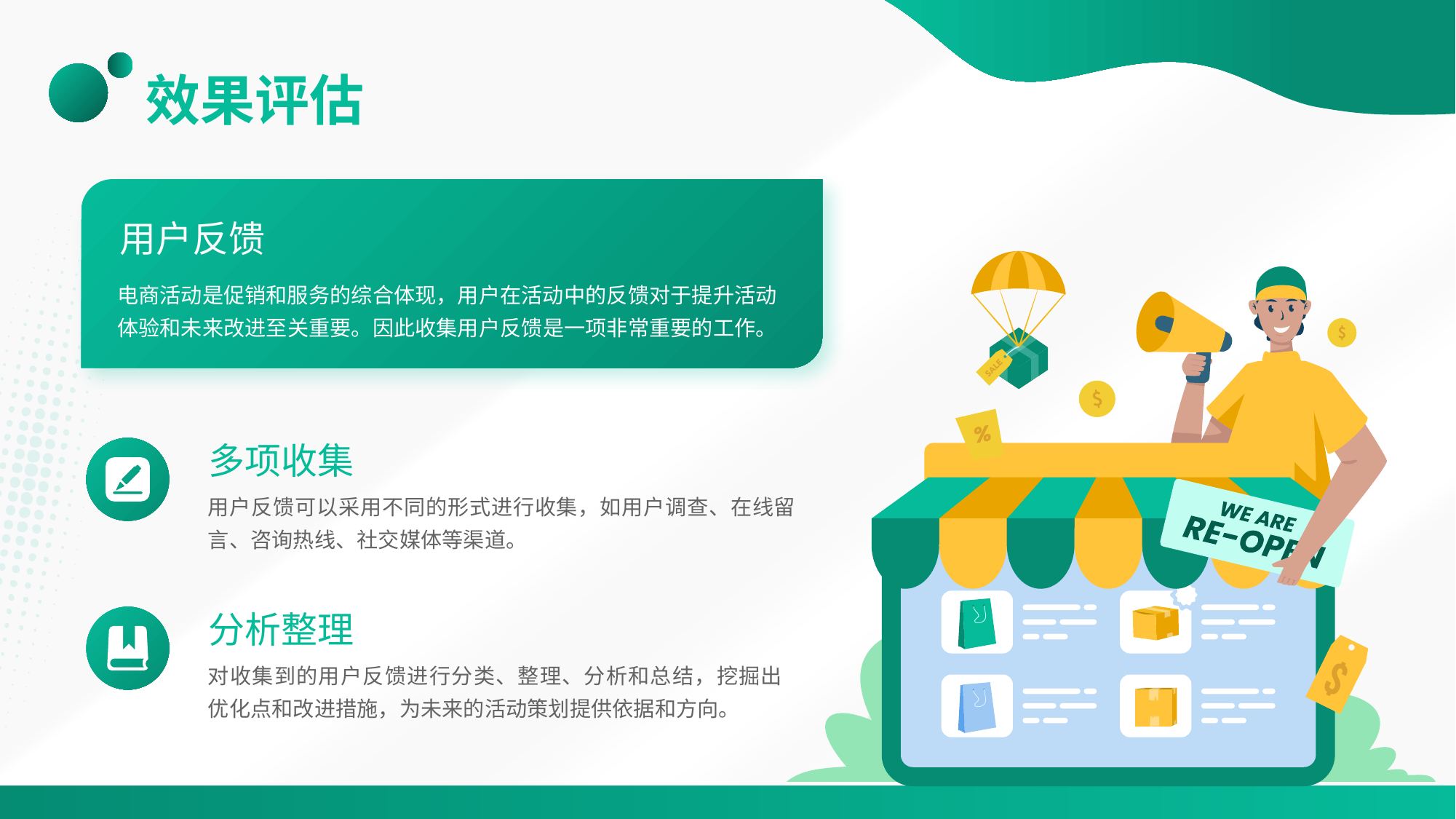

# 效果评估

用户反馈
电商活动是促销和服务的综合体现，用户在活动中的反馈对于提升活动体验和未来改进至关重要。因此收集用户反馈是一项非常重要的工作。

多项收集
用户反馈可以采用不同的形式进行收集，如用户调查、在线留言、咨询热线、社交媒体等渠道。

分析整理
对收集到的用户反馈进行分类、整理、分析和总结，挖掘出优化点和改进措施，为未来的活动策划提供依据和方向。